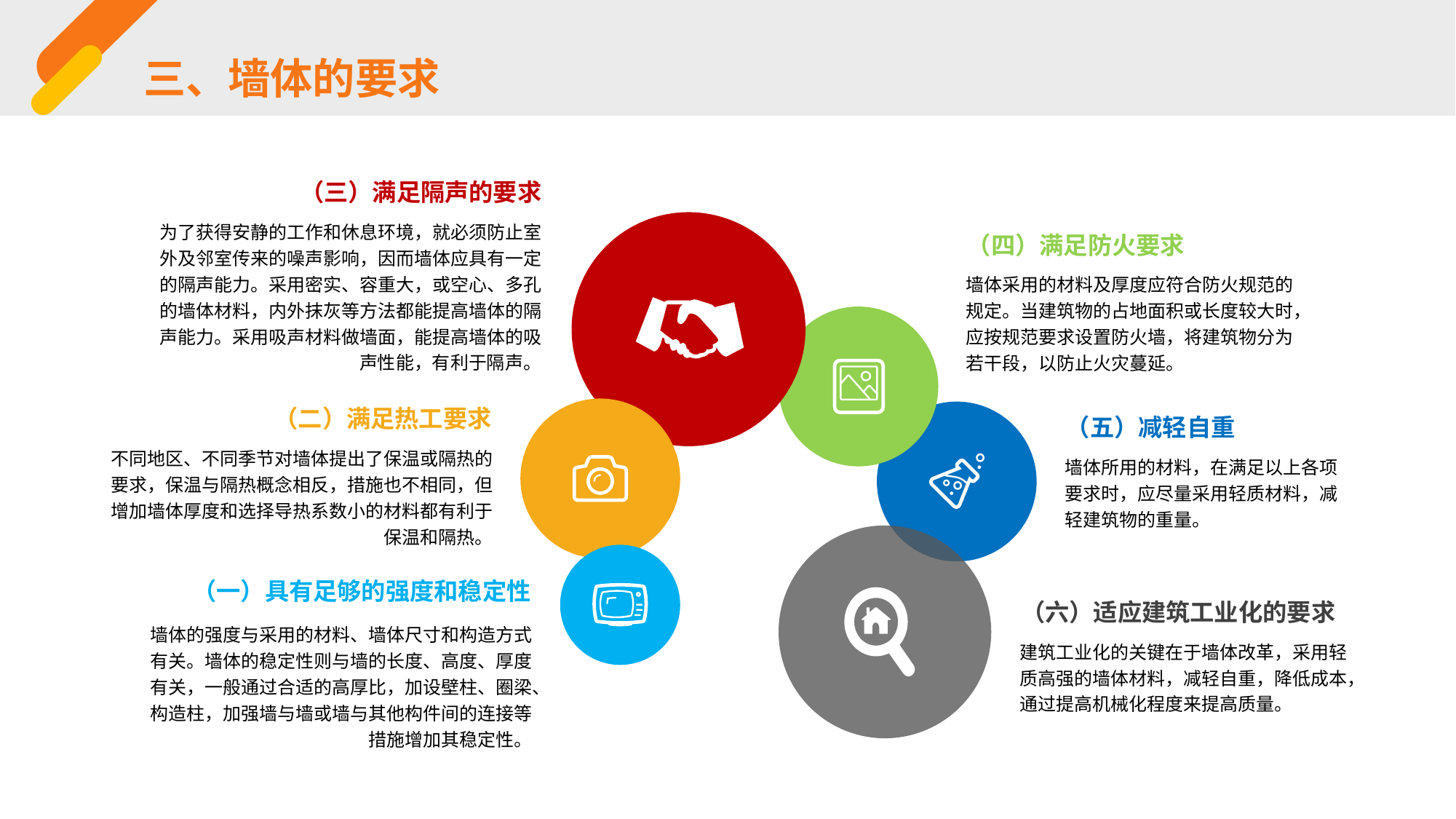

三、墙体的要求
（三）满足隔声的要求
为了获得安静的工作和休息环境，就必须防止室外及邻室传来的噪声影响，因而墙体应具有一定的隔声能力。采用密实、容重大，或空心、多孔的墙体材料，内外抹灰等方法都能提高墙体的隔声能力。采用吸声材料做墙面，能提高墙体的吸声性能，有利于隔声。

（四）满足防火要求
墙体采用的材料及厚度应符合防火规范的规定。当建筑物的占地面积或长度较大时，应按规范要求设置防火墙，将建筑物分为若干段，以防止火灾蔓延。

（二）满足热工要求

（五）减轻自重

不同地区、不同季节对墙体提出了保温或隔热的要求，保温与隔热概念相反，措施也不相同，但增加墙体厚度和选择导热系数小的材料都有利于保温和隔热。
墙体所用的材料，在满足以上各项要求时，应尽量采用轻质材料，减轻建筑物的重量。

（一）具有足够的强度和稳定性
（六）适应建筑工业化的要求
墙体的强度与采用的材料、墙体尺寸和构造方式有关。墙体的稳定性则与墙的长度、高度、厚度有关，一般通过合适的高厚比，加设壁柱、圈梁、构造柱，加强墙与墙或墙与其他构件间的连接等措施增加其稳定性。
建筑工业化的关键在于墙体改革，采用轻质高强的墙体材料，减轻自重，降低成本，通过提高机械化程度来提高质量。